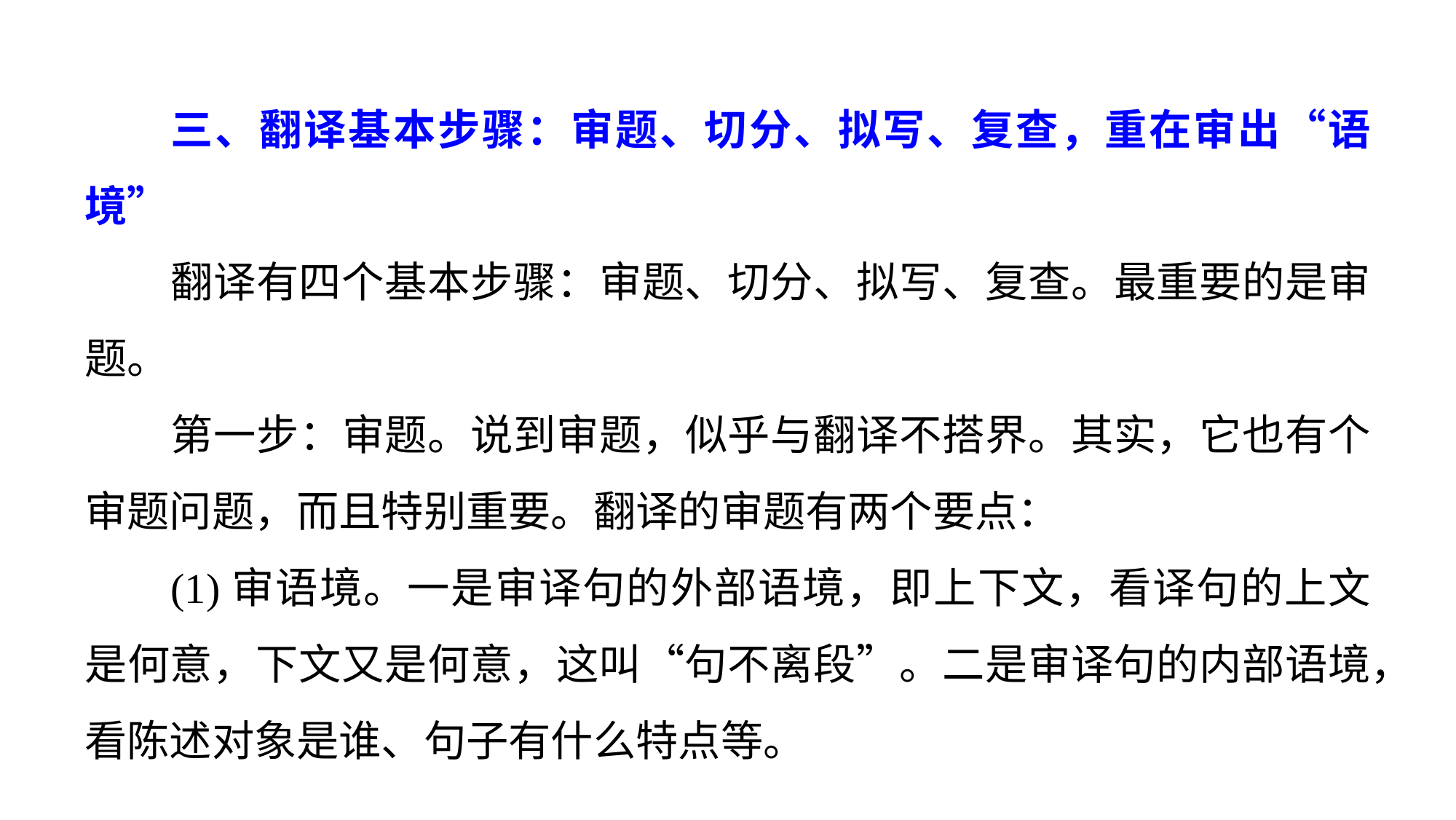

三、翻译基本步骤：审题、切分、拟写、复查，重在审出“语境”
翻译有四个基本步骤：审题、切分、拟写、复查。最重要的是审题。
第一步：审题。说到审题，似乎与翻译不搭界。其实，它也有个审题问题，而且特别重要。翻译的审题有两个要点：
(1)审语境。一是审译句的外部语境，即上下文，看译句的上文是何意，下文又是何意，这叫“句不离段”。二是审译句的内部语境，看陈述对象是谁、句子有什么特点等。